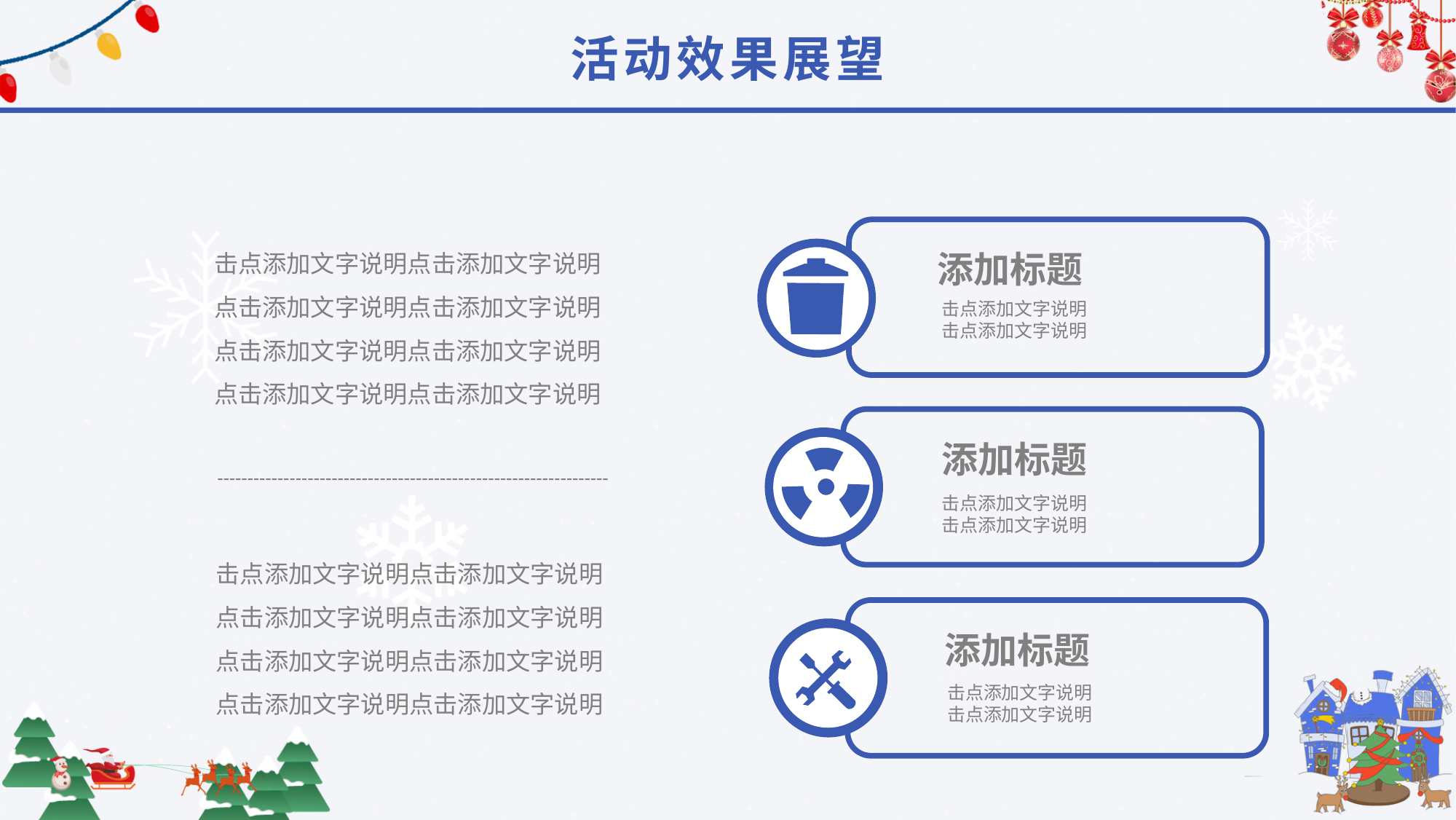

活动效果展望

添加标题
击点添加文字说明点击添加文字说明
点击添加文字说明点击添加文字说明
点击添加文字说明点击添加文字说明
点击添加文字说明点击添加文字说明

击点添加文字说明
击点添加文字说明

添加标题

击点添加文字说明
击点添加文字说明

击点添加文字说明点击添加文字说明
点击添加文字说明点击添加文字说明
点击添加文字说明点击添加文字说明
点击添加文字说明点击添加文字说明

添加标题

击点添加文字说明
击点添加文字说明